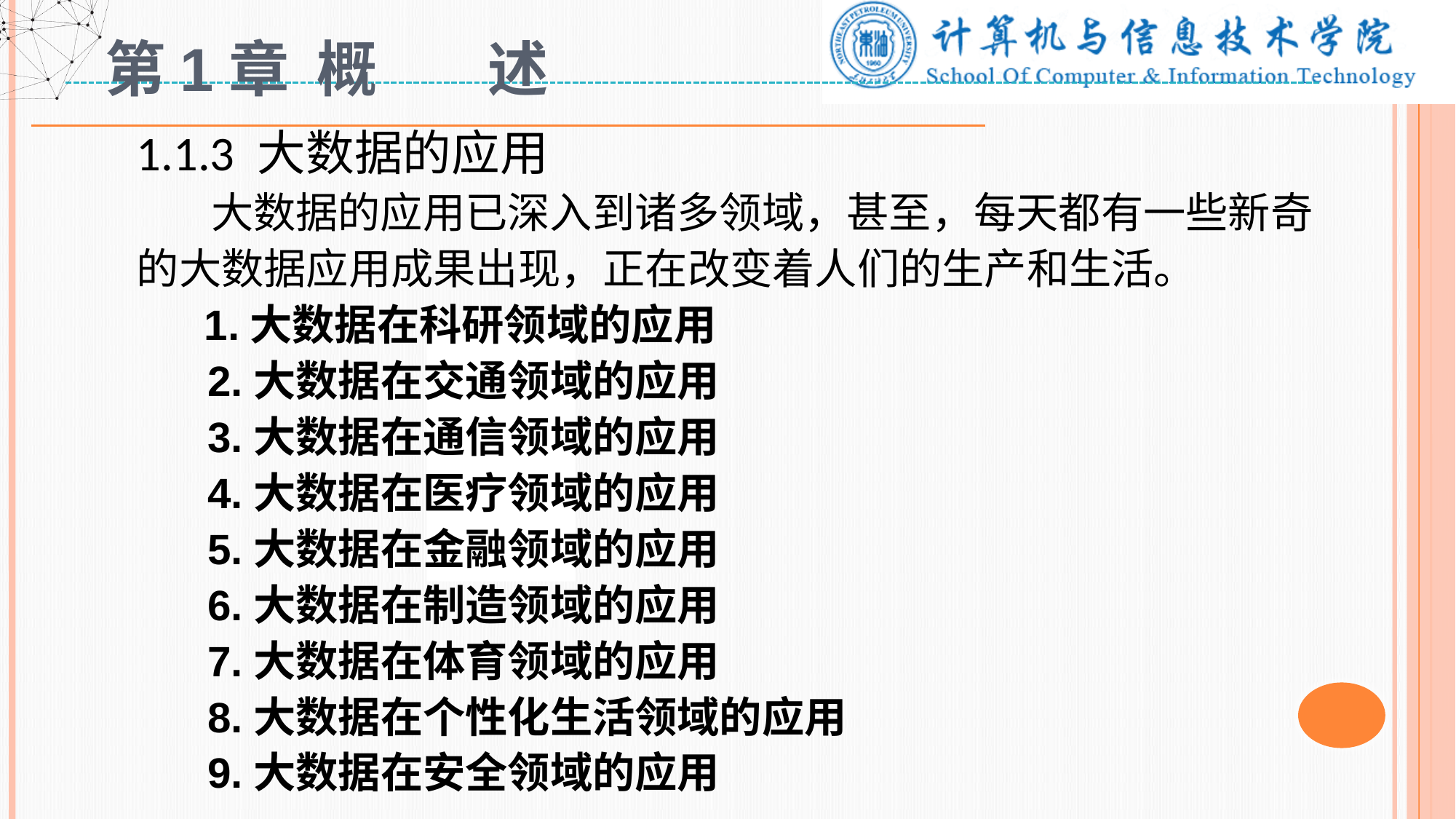

# 第1章  概        述
1.1.3 大数据的应用
        大数据的应用已深入到诸多领域，甚至，每天都有一些新奇的大数据应用成果出现，正在改变着人们的生产和生活。
       1.大数据在科研领域的应用
      2.大数据在交通领域的应用
      3.大数据在通信领域的应用
      4.大数据在医疗领域的应用
      5.大数据在金融领域的应用
      6.大数据在制造领域的应用
      7.大数据在体育领域的应用
      8.大数据在个性化生活领域的应用
      9.大数据在安全领域的应用